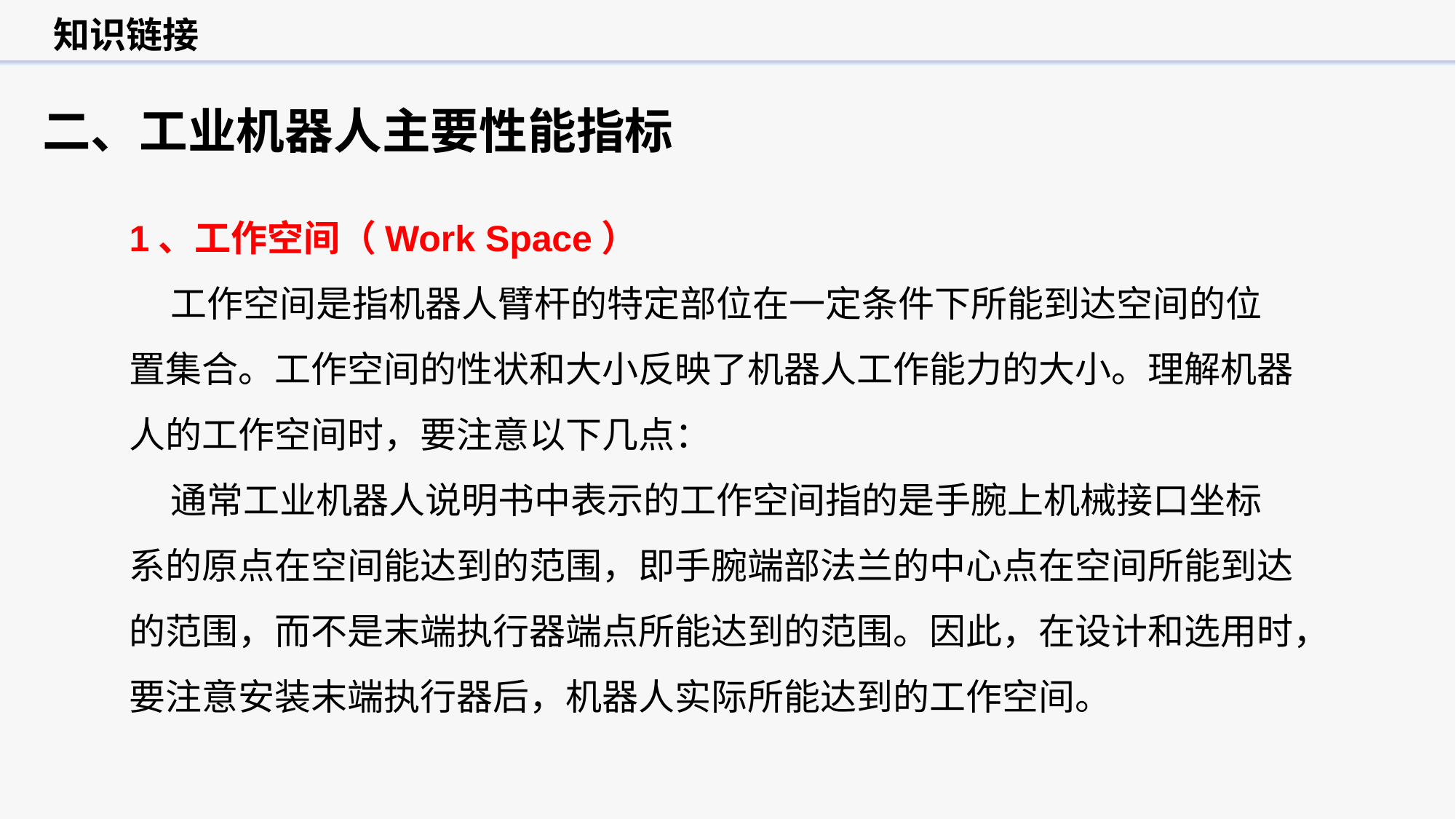

知识链接

二、工业机器人主要性能指标
1、工作空间（Work Space）
    工作空间是指机器人臂杆的特定部位在一定条件下所能到达空间的位置集合。工作空间的性状和大小反映了机器人工作能力的大小。理解机器人的工作空间时，要注意以下几点：
    通常工业机器人说明书中表示的工作空间指的是手腕上机械接口坐标系的原点在空间能达到的范围，即手腕端部法兰的中心点在空间所能到达的范围，而不是末端执行器端点所能达到的范围。因此，在设计和选用时，要注意安装末端执行器后，机器人实际所能达到的工作空间。